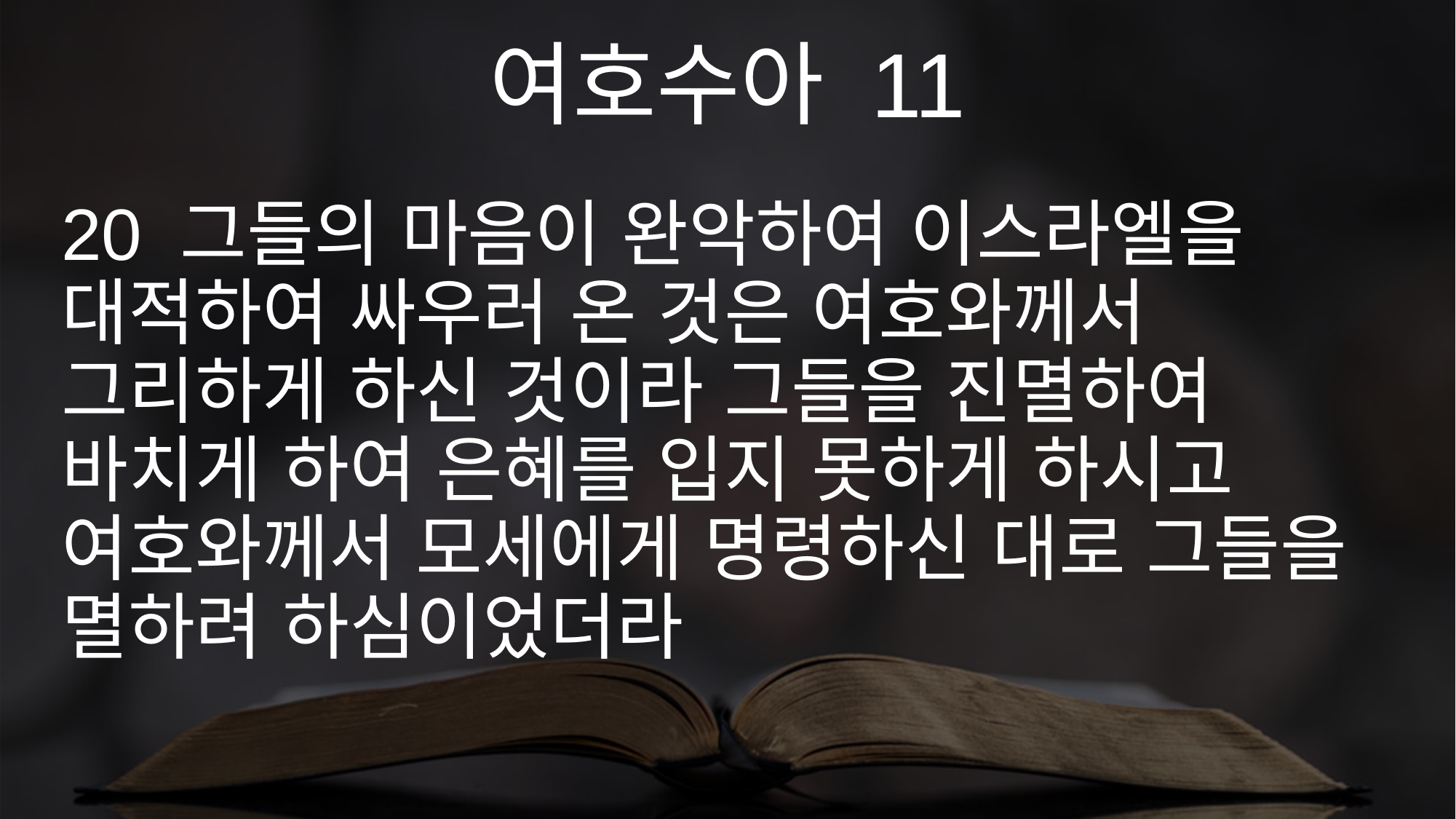

여호수아 11
20 그들의 마음이 완악하여 이스라엘을 대적하여 싸우러 온 것은 여호와께서 그리하게 하신 것이라 그들을 진멸하여 바치게 하여 은혜를 입지 못하게 하시고 여호와께서 모세에게 명령하신 대로 그들을 멸하려 하심이었더라